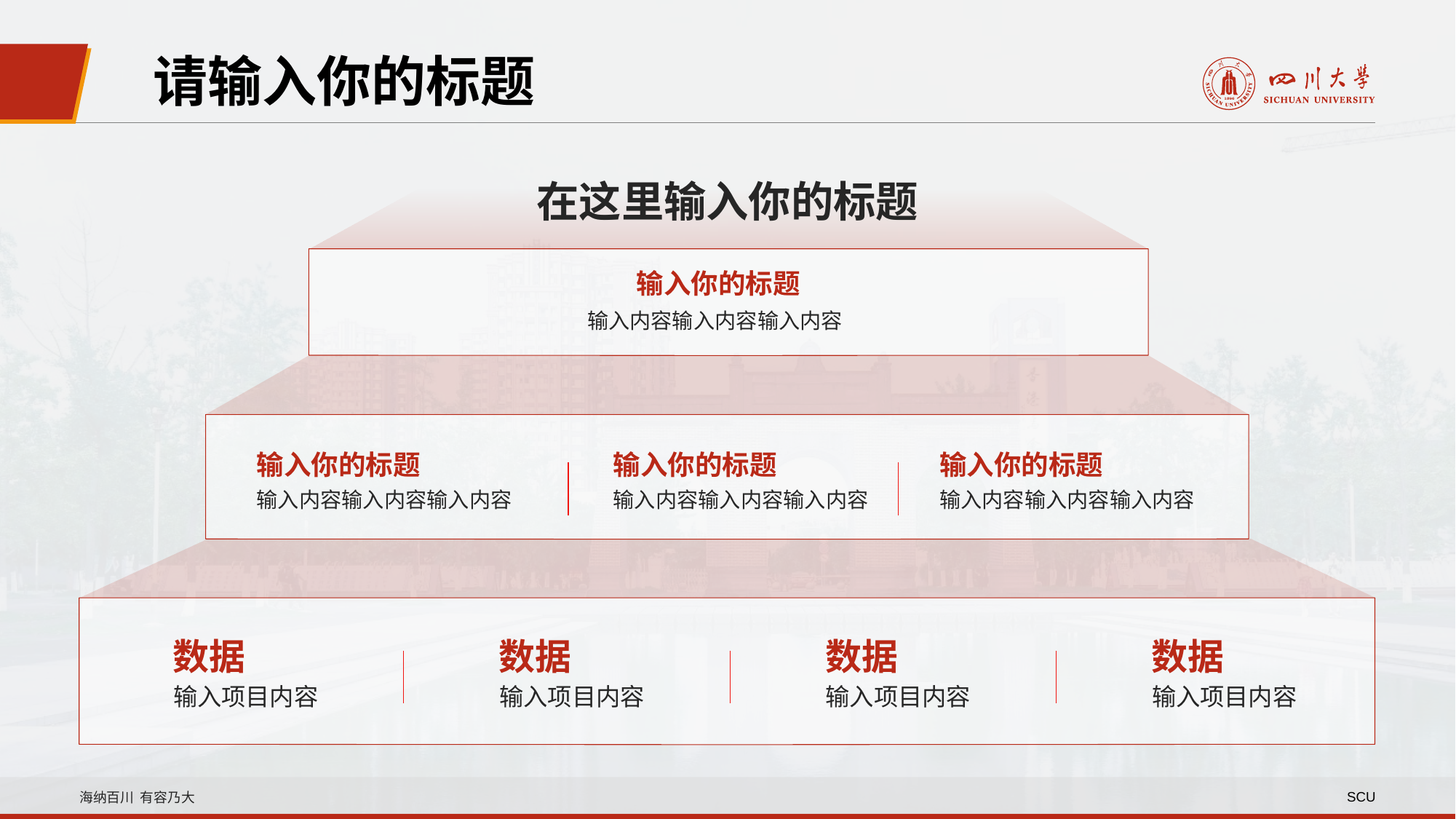

请输入你的标题
在这里输入你的标题

输入你的标题
输入内容输入内容输入内容

输入你的标题
输入你的标题
输入你的标题
输入内容输入内容输入内容
输入内容输入内容输入内容
输入内容输入内容输入内容

数据
输入项目内容
数据
输入项目内容
数据
输入项目内容
数据
输入项目内容